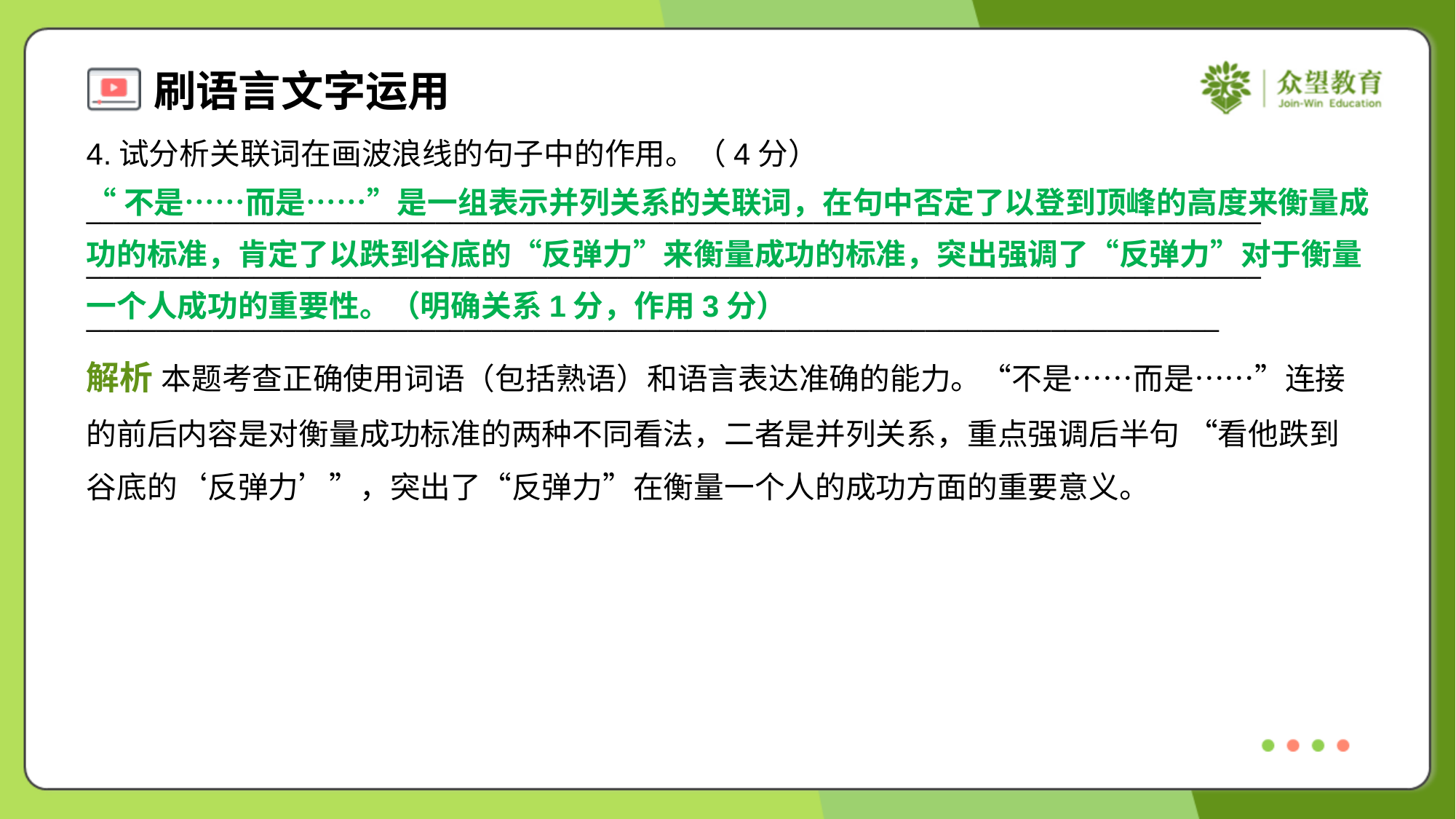

4.试分析关联词在画波浪线的句子中的作用。（4分）
“不是……而是……”是一组表示并列关系的关联词，在句中否定了以登到顶峰的高度来衡量成
功的标准，肯定了以跌到谷底的“反弹力”来衡量成功的标准，突出强调了“反弹力”对于衡量
一个人成功的重要性。（明确关系1分，作用3分）
____________________________________________________________________________________
____________________________________________________________________________________
_________________________________________________________________________________
解析 本题考查正确使用词语（包括熟语）和语言表达准确的能力。“不是……而是……”连接
的前后内容是对衡量成功标准的两种不同看法，二者是并列关系，重点强调后半句 “看他跌到
谷底的‘反弹力’”，突出了“反弹力”在衡量一个人的成功方面的重要意义。